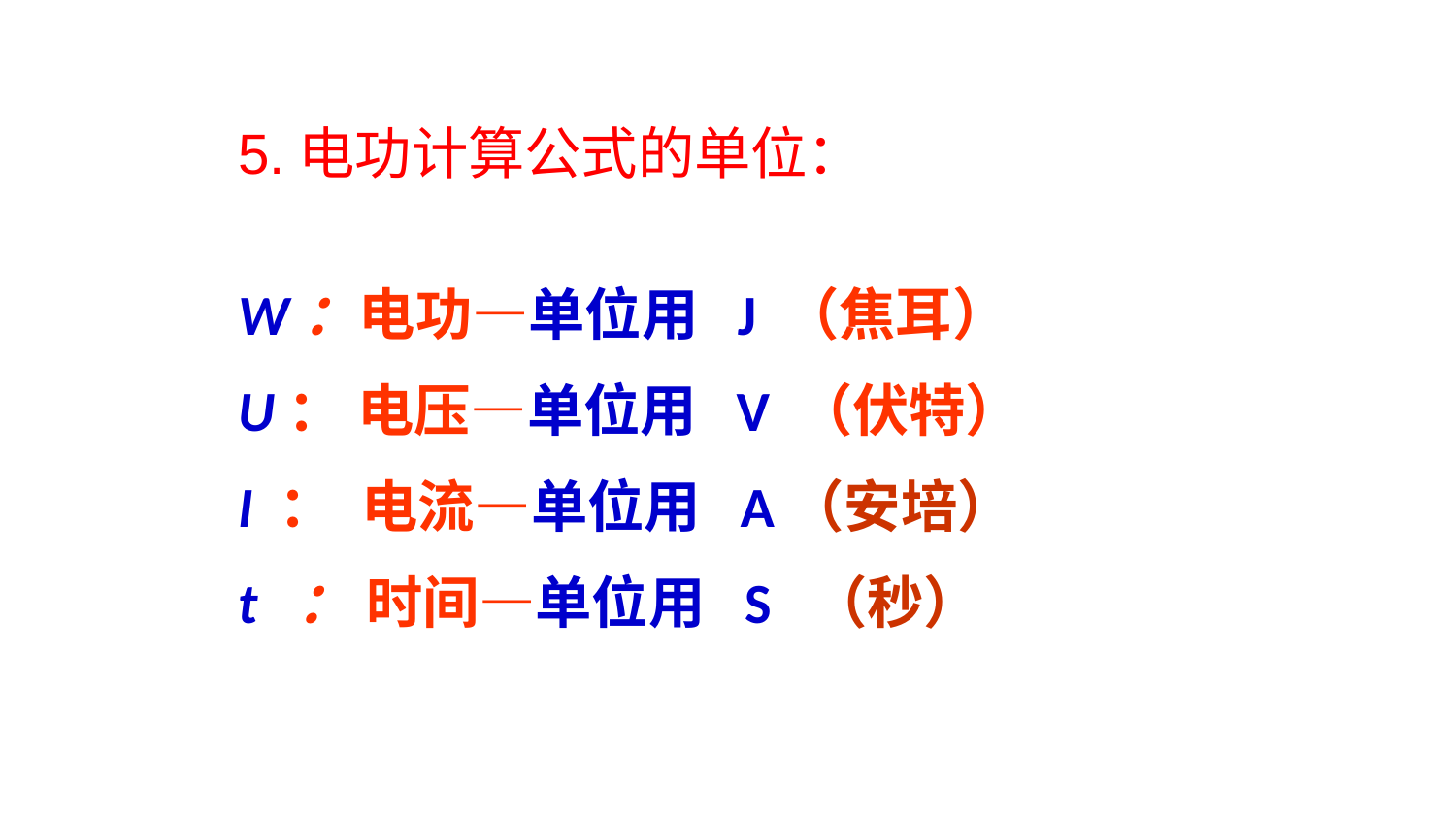

5.电功计算公式的单位：
W：电功—单位用  J （焦耳）
U： 电压—单位用  V （伏特）
I ：  电流—单位用  A（安培）
t  ： 时间—单位用  S  （秒）